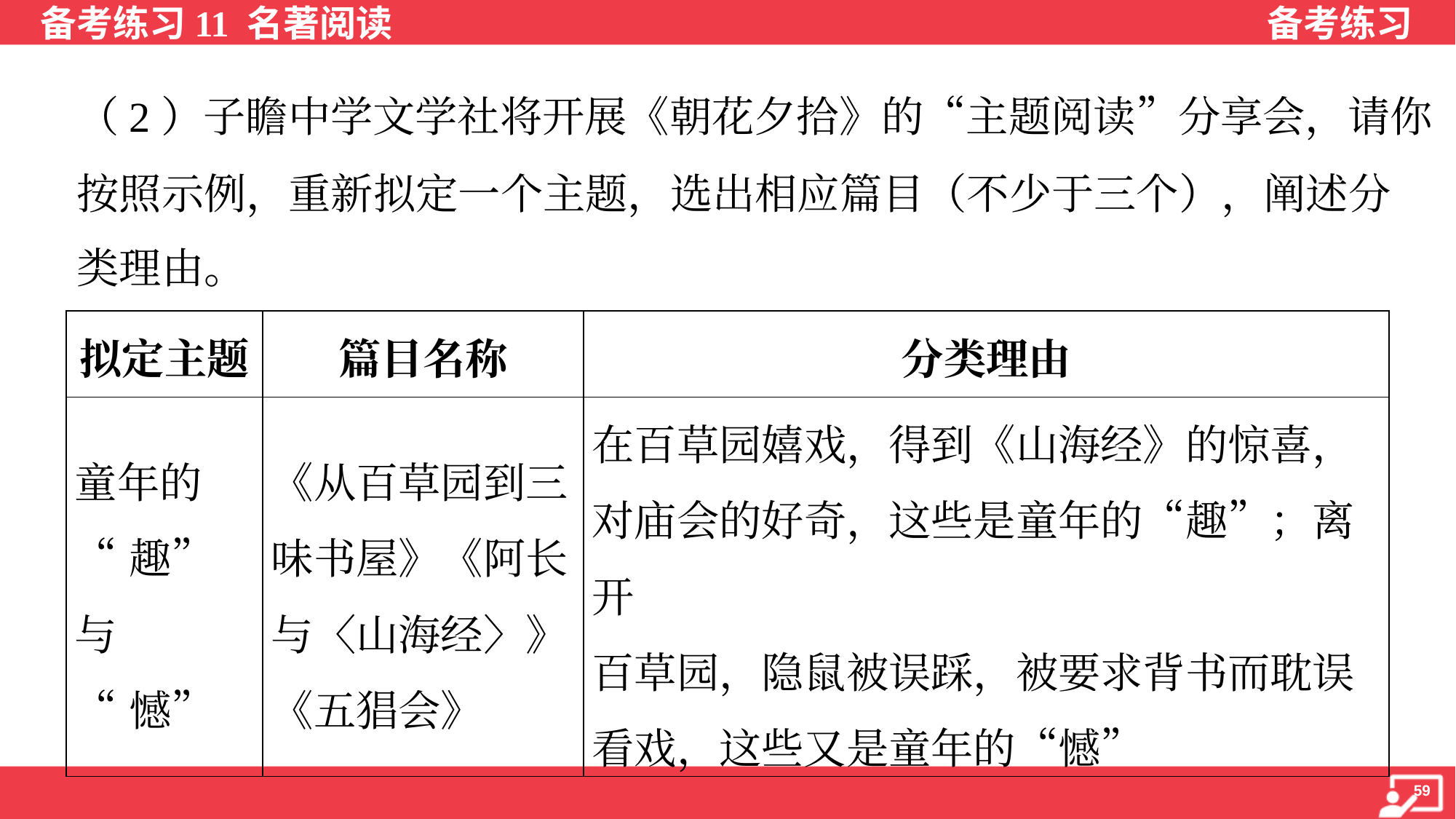

（2）子瞻中学文学社将开展《朝花夕拾》的“主题阅读”分享会，请你
按照示例，重新拟定一个主题，选出相应篇目（不少于三个），阐述分
类理由。
| 拟定主题 | 篇目名称 | 分类理由 |
| --- | --- | --- |
| 童年的 “趣”与 “憾” | 《从百草园到三 味书屋》《阿长 与〈山海经〉》 《五猖会》 | 在百草园嬉戏，得到《山海经》的惊喜， 对庙会的好奇，这些是童年的“趣”；离开 百草园，隐鼠被误踩，被要求背书而耽误 看戏，这些又是童年的“憾” |